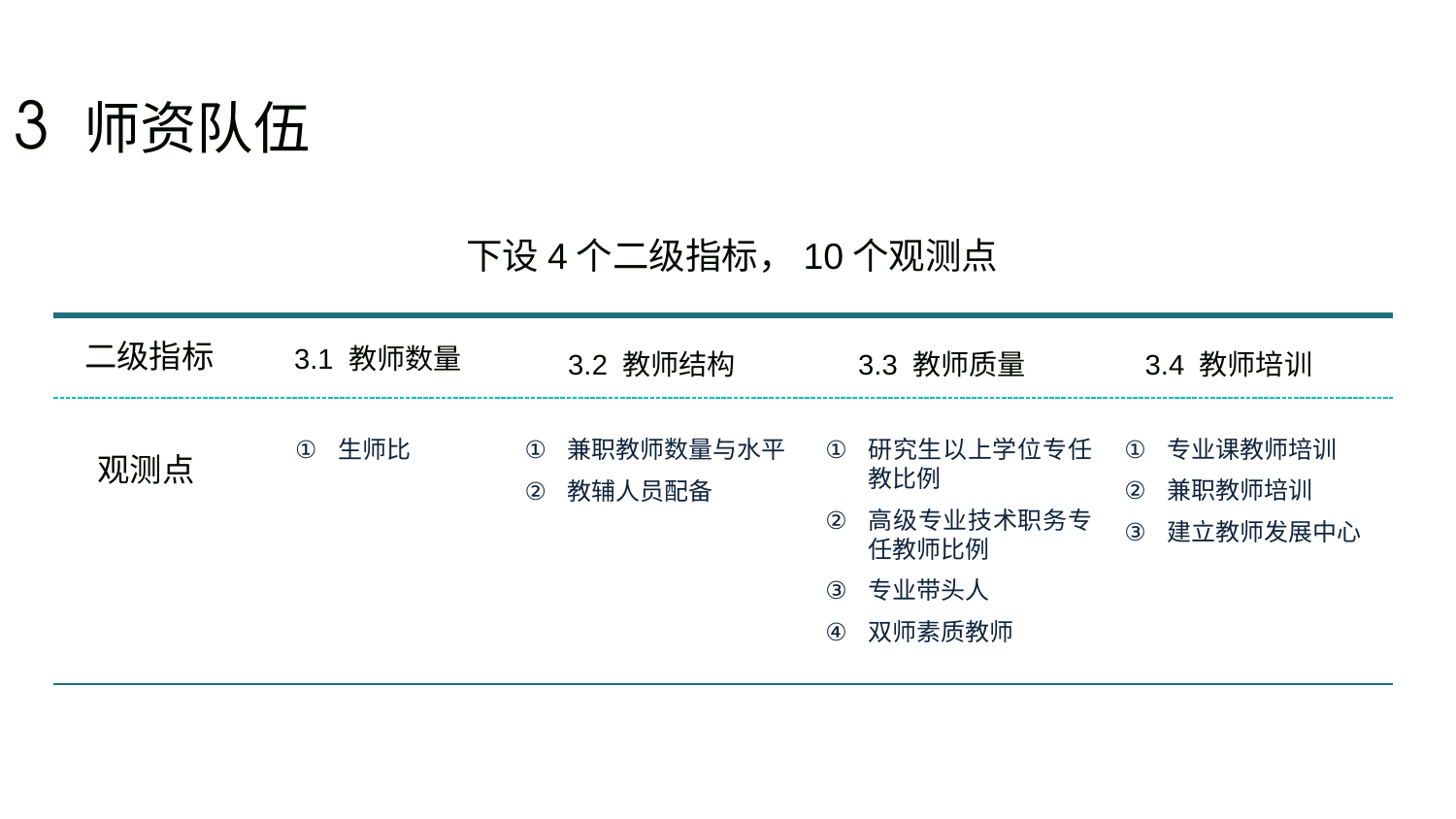

3 师资队伍
下设4个二级指标，10个观测点
二级指标
3.1 教师数量
3.2 教师结构
3.3 教师质量
3.4 教师培训
专业课教师培训
兼职教师培训
建立教师发展中心
生师比
兼职教师数量与水平
教辅人员配备
研究生以上学位专任教比例
高级专业技术职务专任教师比例
专业带头人
双师素质教师
观测点